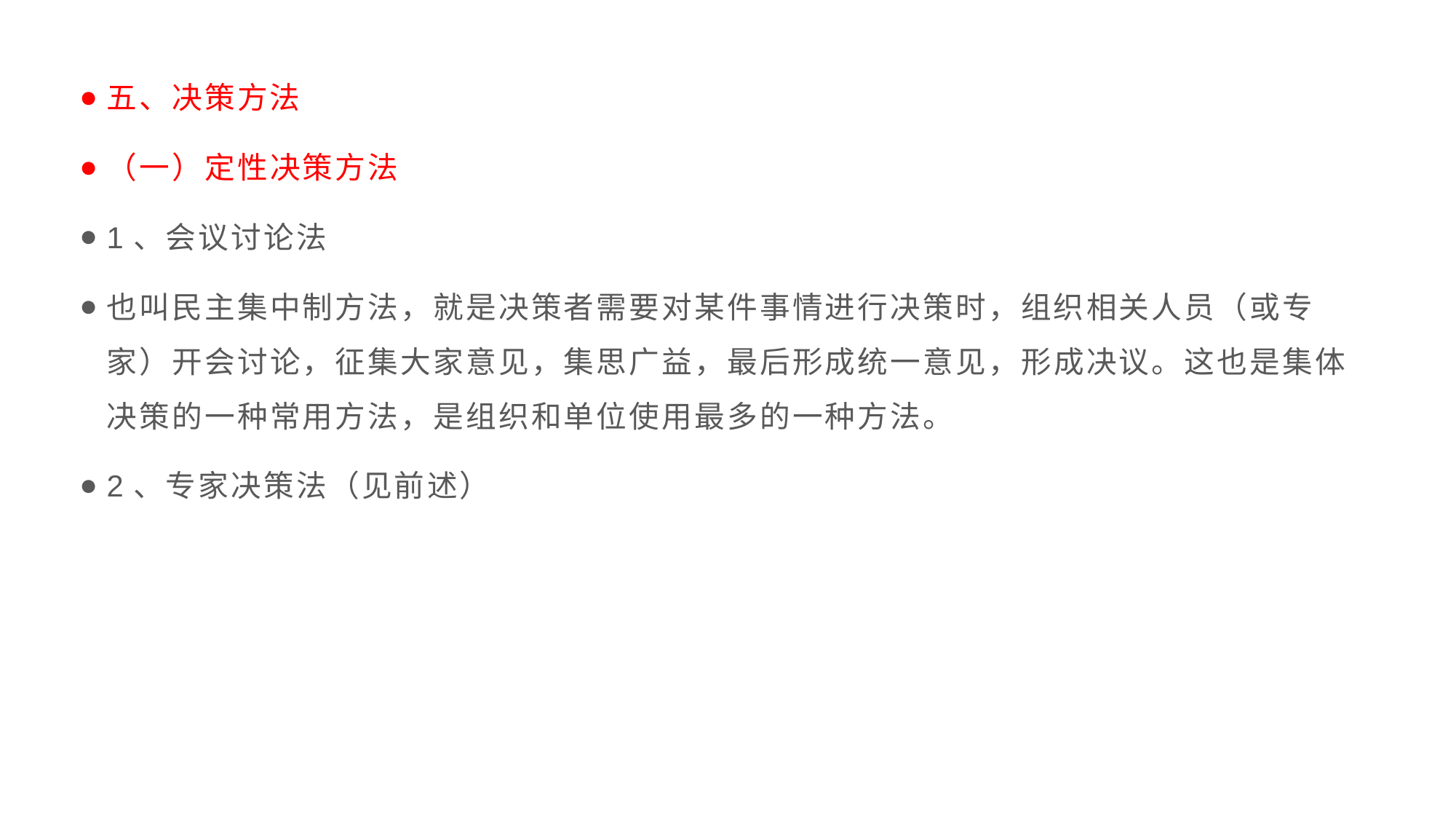

五、决策方法
（一）定性决策方法
1、会议讨论法
也叫民主集中制方法，就是决策者需要对某件事情进行决策时，组织相关人员（或专家）开会讨论，征集大家意见，集思广益，最后形成统一意见，形成决议。这也是集体决策的一种常用方法，是组织和单位使用最多的一种方法。
2、专家决策法（见前述）

15